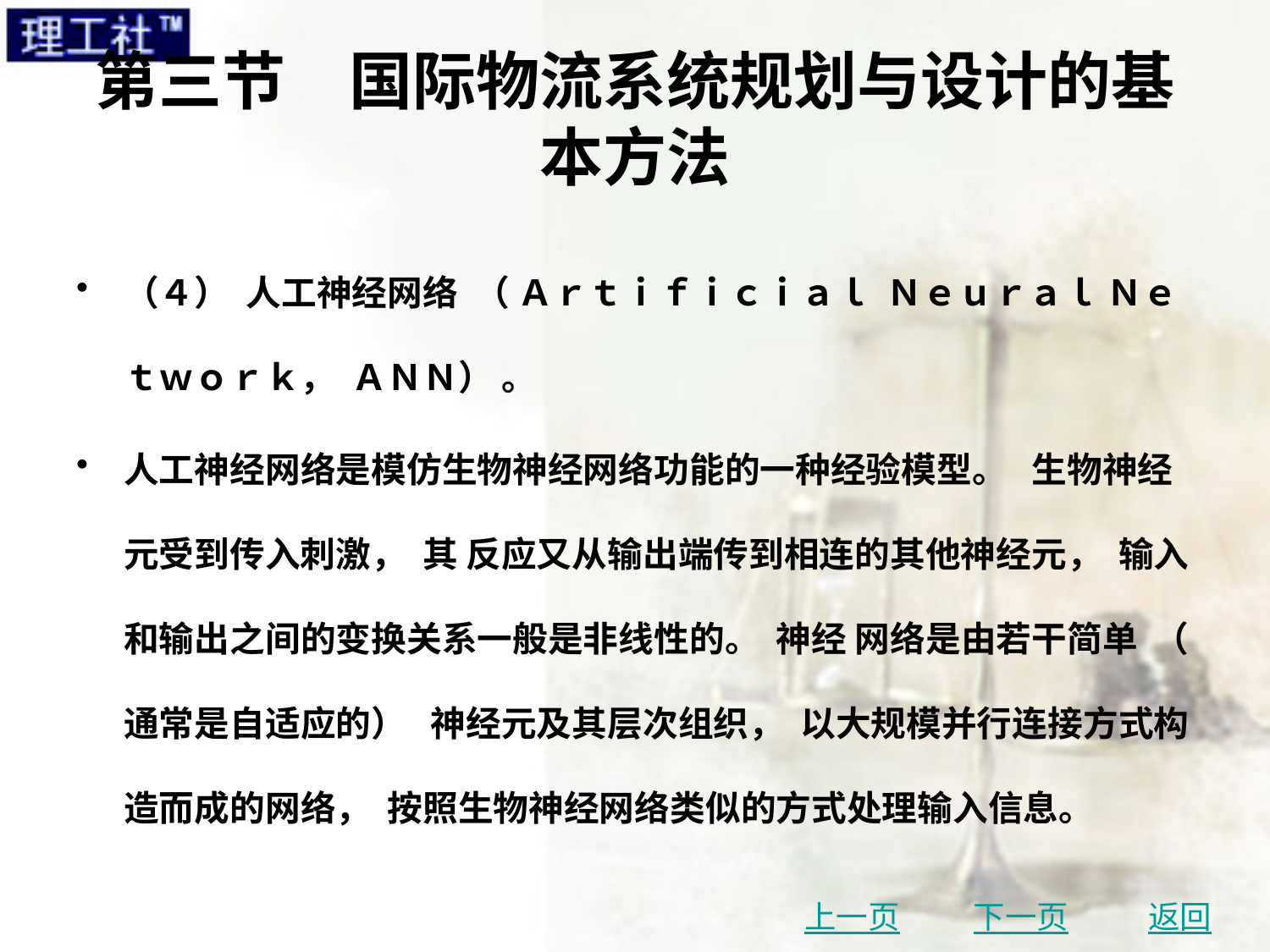

# 第三节　国际物流系统规划与设计的基本方法
（４）  人工神经网络  （ Ａｒｔｉｆｉｃｉａｌ  Ｎｅｕｒａｌ Ｎｅｔｗｏｒｋ，  ＡＮＮ） 。
人工神经网络是模仿生物神经网络功能的一种经验模型。   生物神经元受到传入刺激，  其 反应又从输出端传到相连的其他神经元，  输入和输出之间的变换关系一般是非线性的。  神经 网络是由若干简单  （ 通常是自适应的）   神经元及其层次组织，  以大规模并行连接方式构造而成的网络，  按照生物神经网络类似的方式处理输入信息。
上一页
下一页
返回